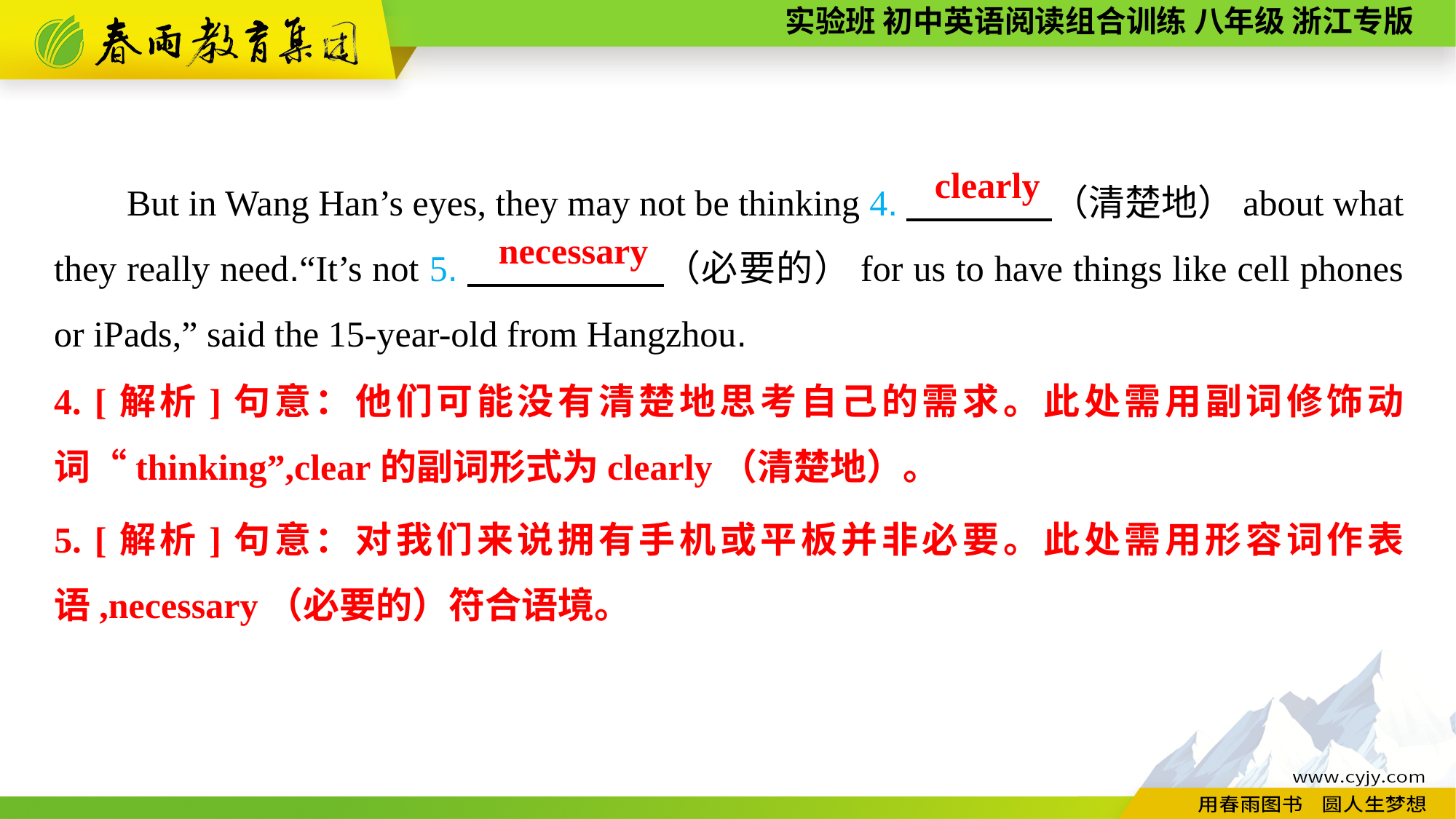

But in Wang Han’s eyes, they may not be thinking 4.　　　　（清楚地）about what they really need.“It’s not 5.　　     　　（必要的）for us to have things like cell phones or iPads,” said the 15-year-old from Hangzhou.
clearly
necessary
4. [解析]句意：他们可能没有清楚地思考自己的需求。此处需用副词修饰动词“thinking”,clear的副词形式为clearly（清楚地）。
5. [解析]句意：对我们来说拥有手机或平板并非必要。此处需用形容词作表语,necessary（必要的）符合语境。